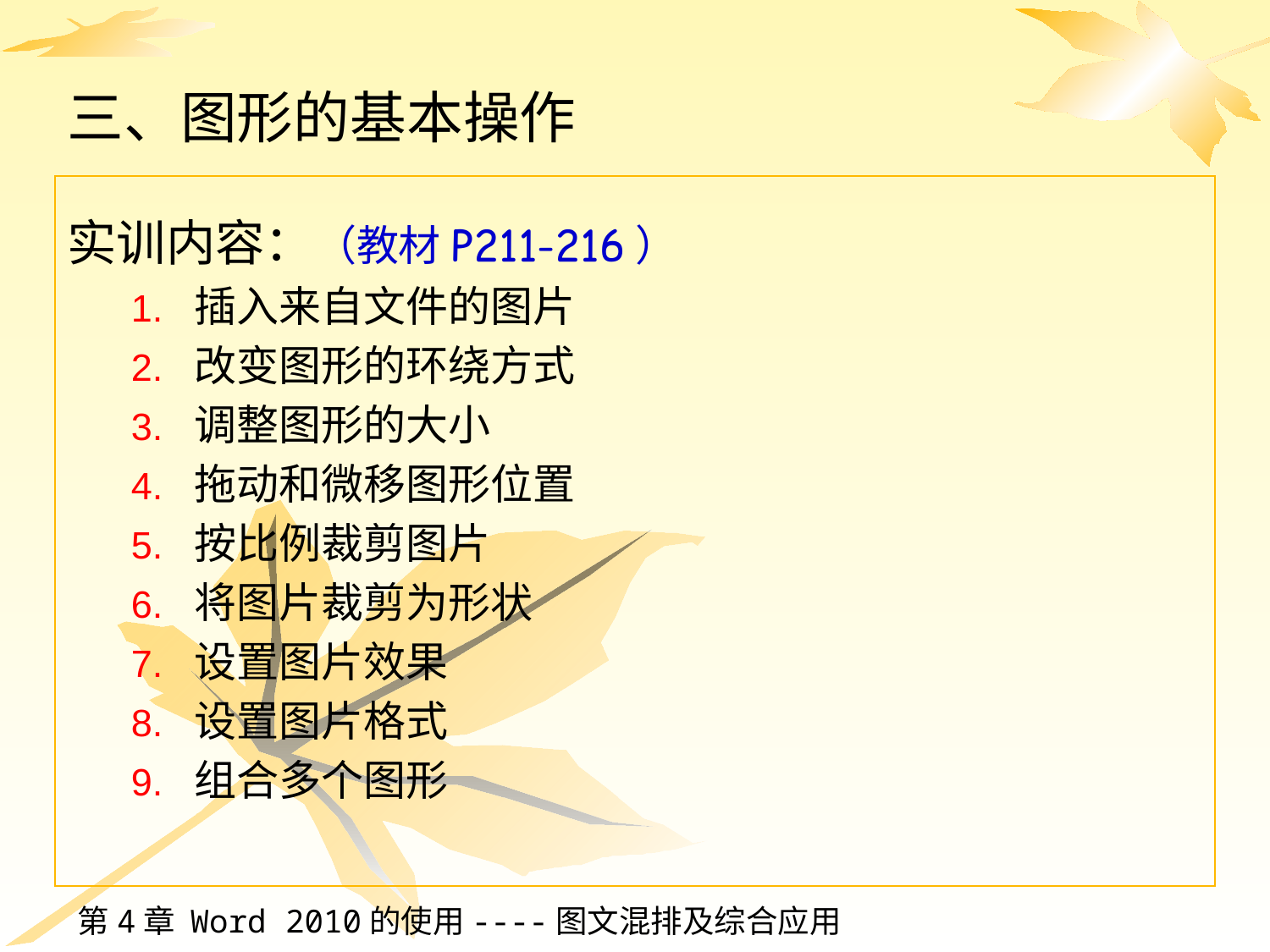

# 三、图形的基本操作
实训内容：（教材P211-216）
插入来自文件的图片
改变图形的环绕方式
调整图形的大小
拖动和微移图形位置
按比例裁剪图片
将图片裁剪为形状
设置图片效果
设置图片格式
组合多个图形